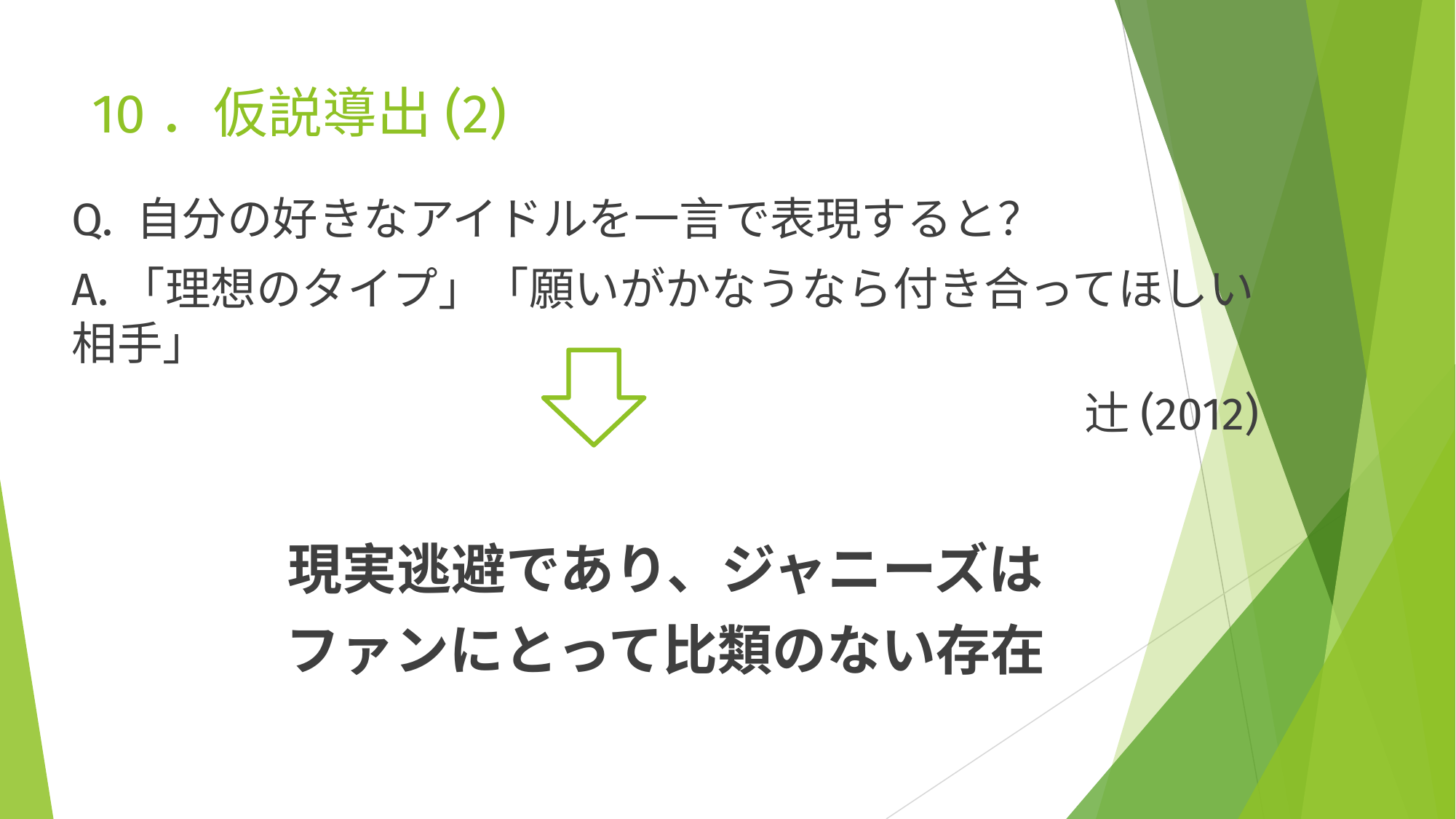

# 10．仮説導出(2)

Q. 自分の好きなアイドルを一言で表現すると？
A.「理想のタイプ」「願いがかなうなら付き合ってほしい相手」
　　辻(2012)

現実逃避であり、ジャニーズは
ファンにとって比類のない存在